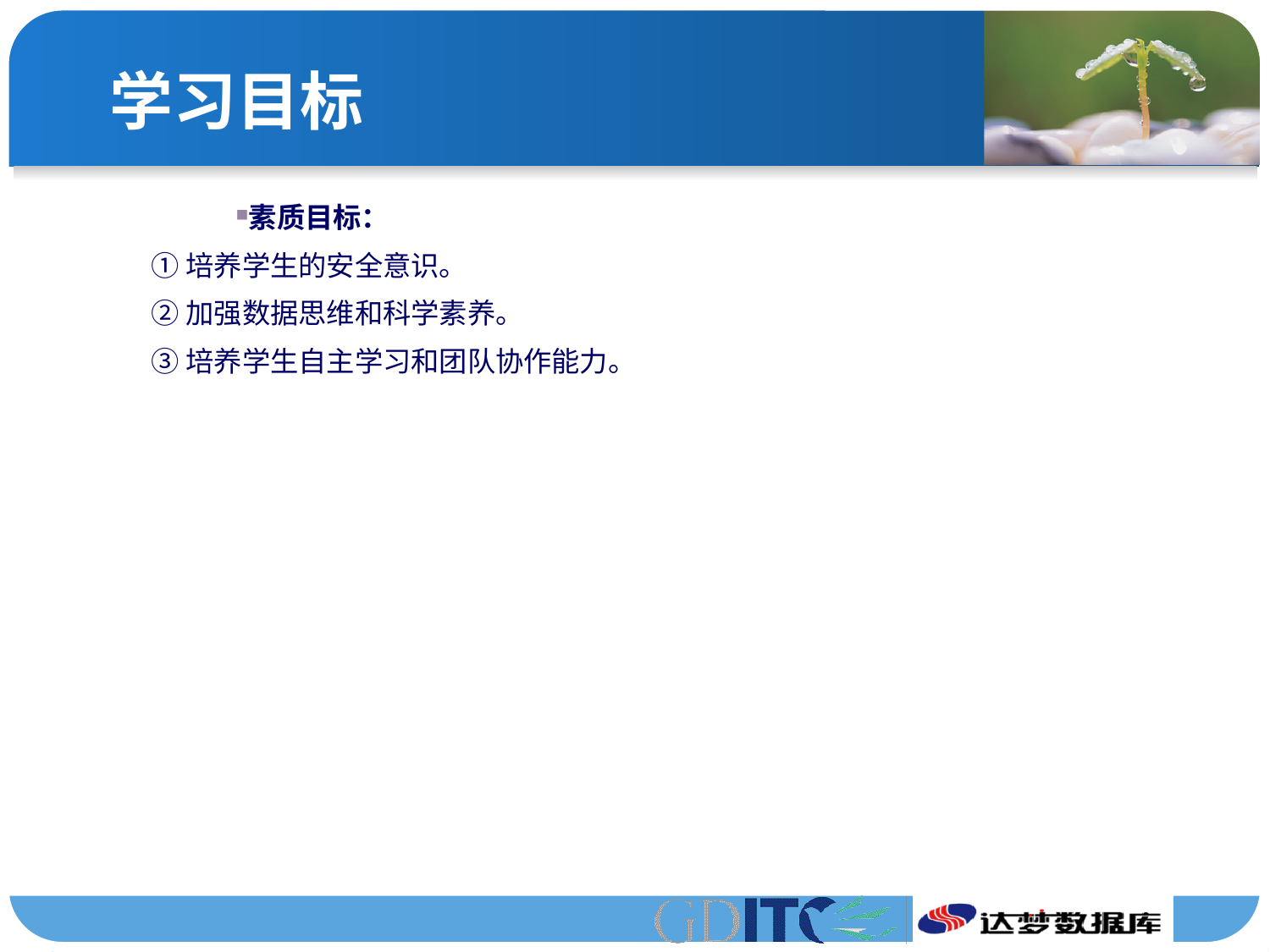

# 学习目标
素质目标：
①培养学生的安全意识。
②加强数据思维和科学素养。
③培养学生自主学习和团队协作能力。